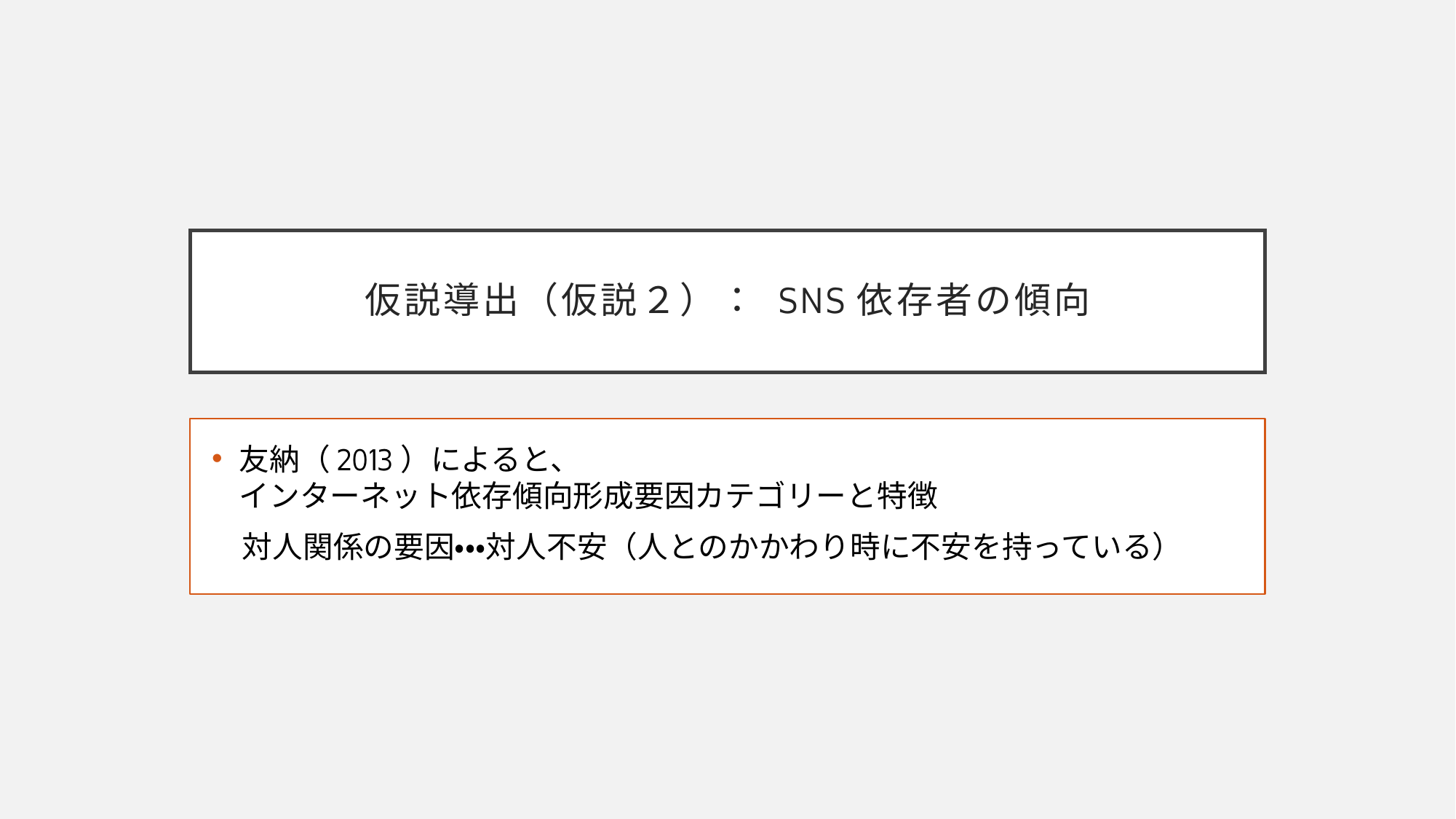

# 仮説導出（仮説２）： SNS依存者の傾向
友納（2013）によると、
インターネット依存傾向形成要因カテゴリーと特徴
　対人関係の要因・・・対人不安（人とのかかわり時に不安を持っている）